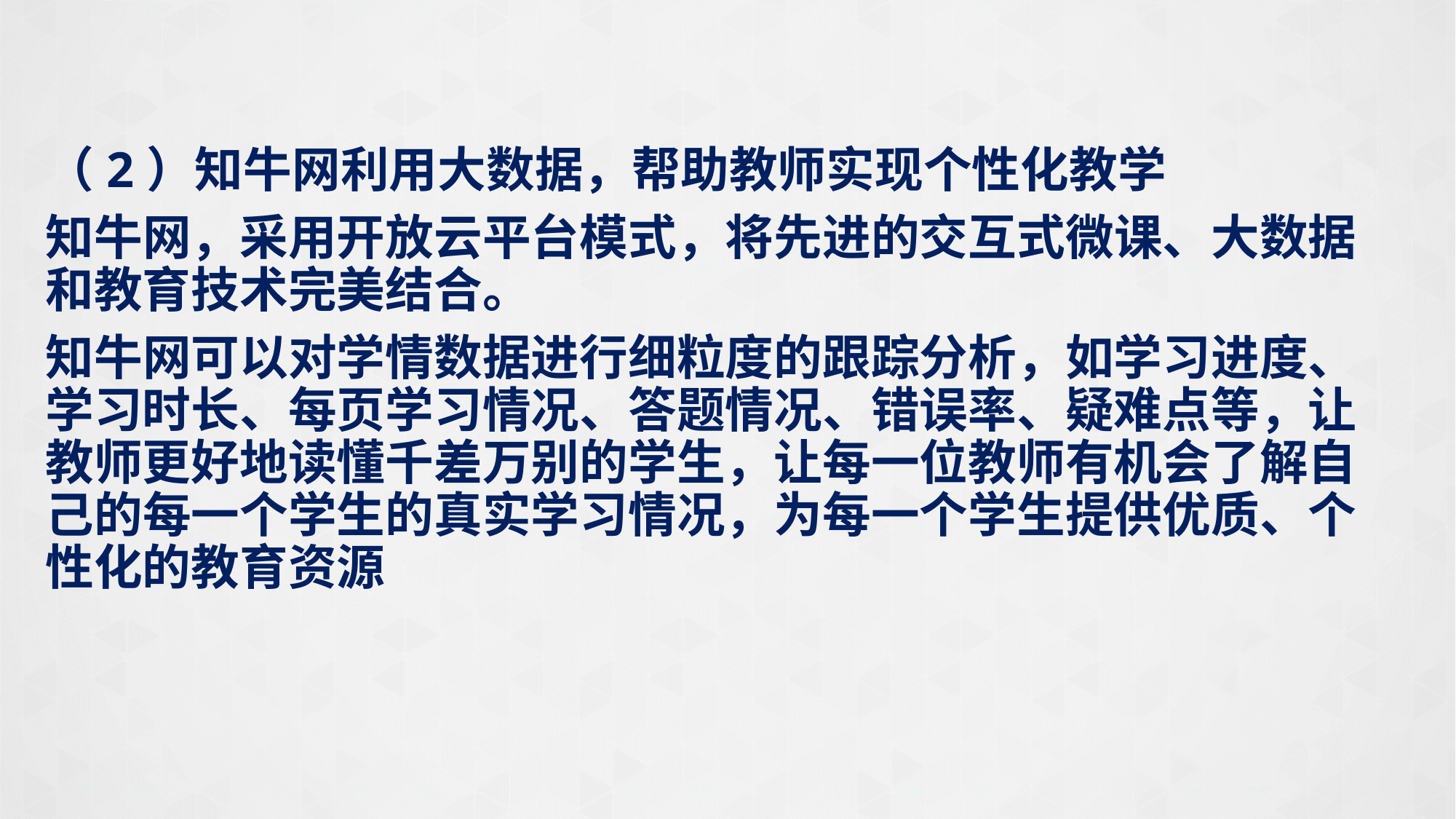

（2）知牛网利用大数据，帮助教师实现个性化教学
知牛网，采用开放云平台模式，将先进的交互式微课、大数据和教育技术完美结合。
知牛网可以对学情数据进行细粒度的跟踪分析，如学习进度、学习时长、每页学习情况、答题情况、错误率、疑难点等，让教师更好地读懂千差万别的学生，让每一位教师有机会了解自己的每一个学生的真实学习情况，为每一个学生提供优质、个性化的教育资源